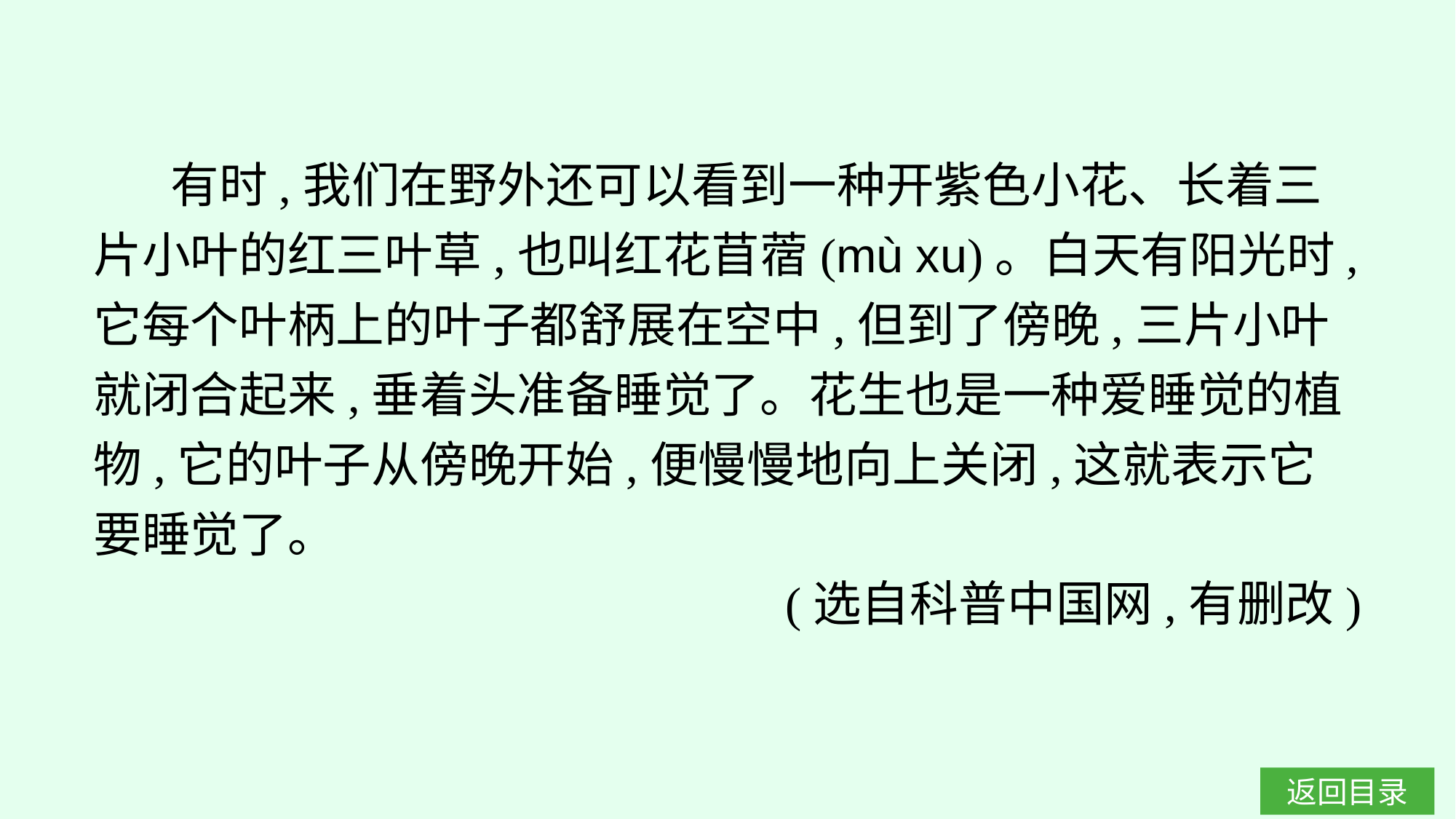

有时,我们在野外还可以看到一种开紫色小花、长着三片小叶的红三叶草,也叫红花苜蓿(mù xu)。白天有阳光时,它每个叶柄上的叶子都舒展在空中,但到了傍晚,三片小叶就闭合起来,垂着头准备睡觉了。花生也是一种爱睡觉的植物,它的叶子从傍晚开始,便慢慢地向上关闭,这就表示它要睡觉了。
(选自科普中国网,有删改)